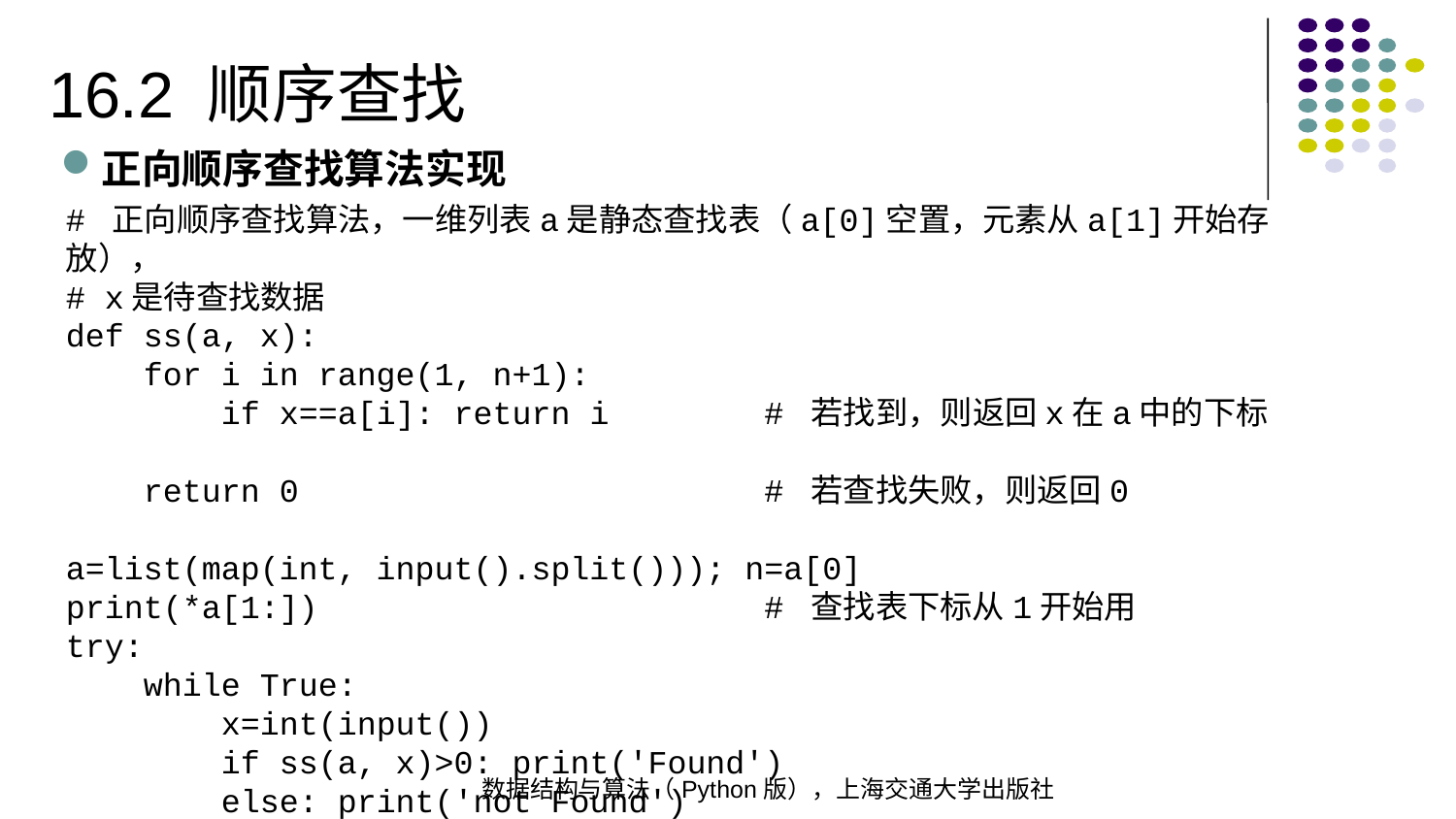

16.2 顺序查找
正向顺序查找算法实现
# 正向顺序查找算法，一维列表a是静态查找表（a[0]空置，元素从a[1]开始存放），
# x是待查找数据
def ss(a, x):
    for i in range(1, n+1):
        if x==a[i]: return i        # 若找到，则返回x在a中的下标
    return 0                        # 若查找失败，则返回0

a=list(map(int, input().split())); n=a[0]
print(*a[1:])                       # 查找表下标从1开始用
try:
    while True:
        x=int(input())
        if ss(a, x)>0: print('Found')
        else: print('not Found')
except EOFError: pass